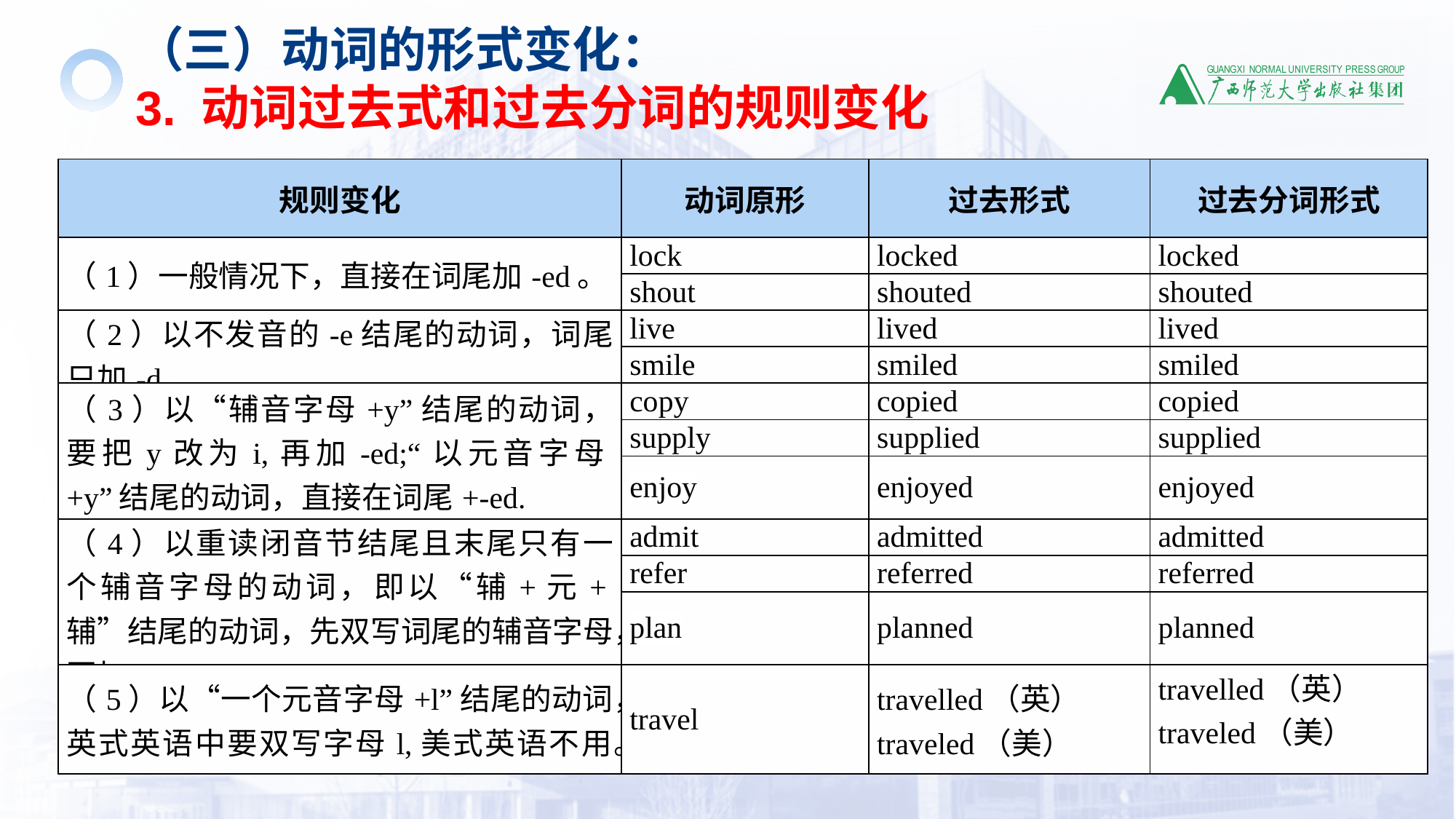

（三）动词的形式变化：
3. 动词过去式和过去分词的规则变化

| 规则变化 | 动词原形 | 过去形式 | 过去分词形式 |
| --- | --- | --- | --- |
| （1）一般情况下，直接在词尾加-ed。 | lock | locked | locked |
|  | shout | shouted | shouted |
| （2）以不发音的-e结尾的动词，词尾只加-d。 | live | lived | lived |
|  | smile | smiled | smiled |
| （3）以“辅音字母+y”结尾的动词，要把y改为i,再加-ed;“以元音字母+y”结尾的动词，直接在词尾+-ed. | copy | copied | copied |
|  | supply | supplied | supplied |
|  | enjoy | enjoyed | enjoyed |
| （4）以重读闭音节结尾且末尾只有一个辅音字母的动词，即以“辅+元+辅”结尾的动词，先双写词尾的辅音字母，再加-ed。 | admit | admitted | admitted |
|  | refer | referred | referred |
|  | plan | planned | planned |
| （5）以“一个元音字母+l”结尾的动词，英式英语中要双写字母l,美式英语不用。 | travel | travelled（英） traveled（美） | travelled（英） traveled（美） |